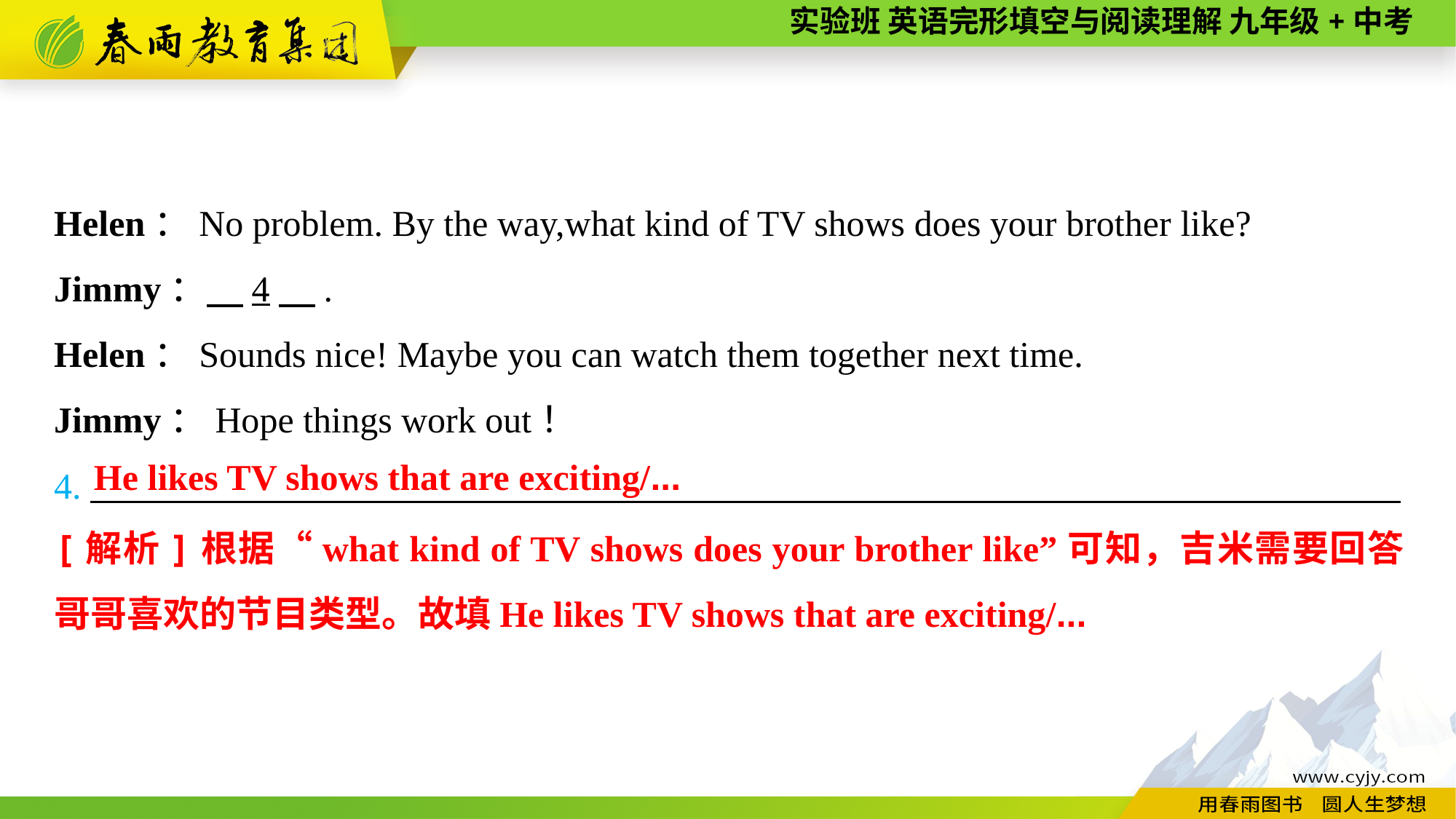

Helen：No problem. By the way,what kind of TV shows does your brother like?
Jimmy：　4　.
Helen：Sounds nice! Maybe you can watch them together next time.
Jimmy：Hope things work out！
He likes TV shows that are exciting/...
4. ________________________________________________________________________
[解析]根据“what kind of TV shows does your brother like”可知，吉米需要回答哥哥喜欢的节目类型。故填He likes TV shows that are exciting/...